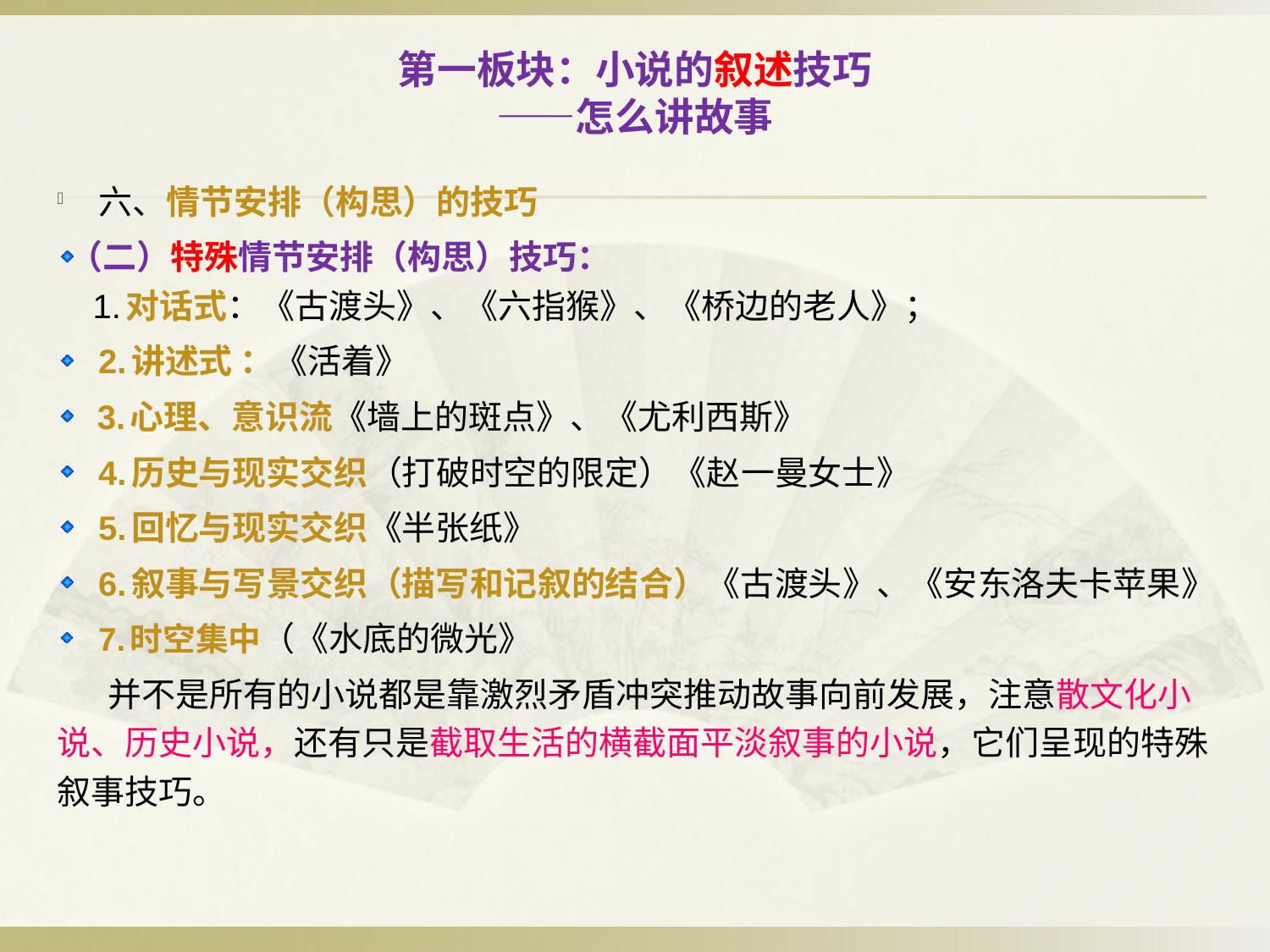

# 第一板块：小说的叙述技巧 ——怎么讲故事
六、情节安排（构思）的技巧
（二）特殊情节安排（构思）技巧：
    1.对话式：《古渡头》、《六指猴》、《桥边的老人》；
2.讲述式 ：《活着》
   3.心理、意识流《墙上的斑点》、《尤利西斯》
4.历史与现实交织（打破时空的限定）《赵一曼女士》
5.回忆与现实交织《半张纸》
6.叙事与写景交织（描写和记叙的结合）《古渡头》、《安东洛夫卡苹果》
7.时空集中（《水底的微光》
      并不是所有的小说都是靠激烈矛盾冲突推动故事向前发展，注意散文化小说、历史小说，还有只是截取生活的横截面平淡叙事的小说，它们呈现的特殊叙事技巧。